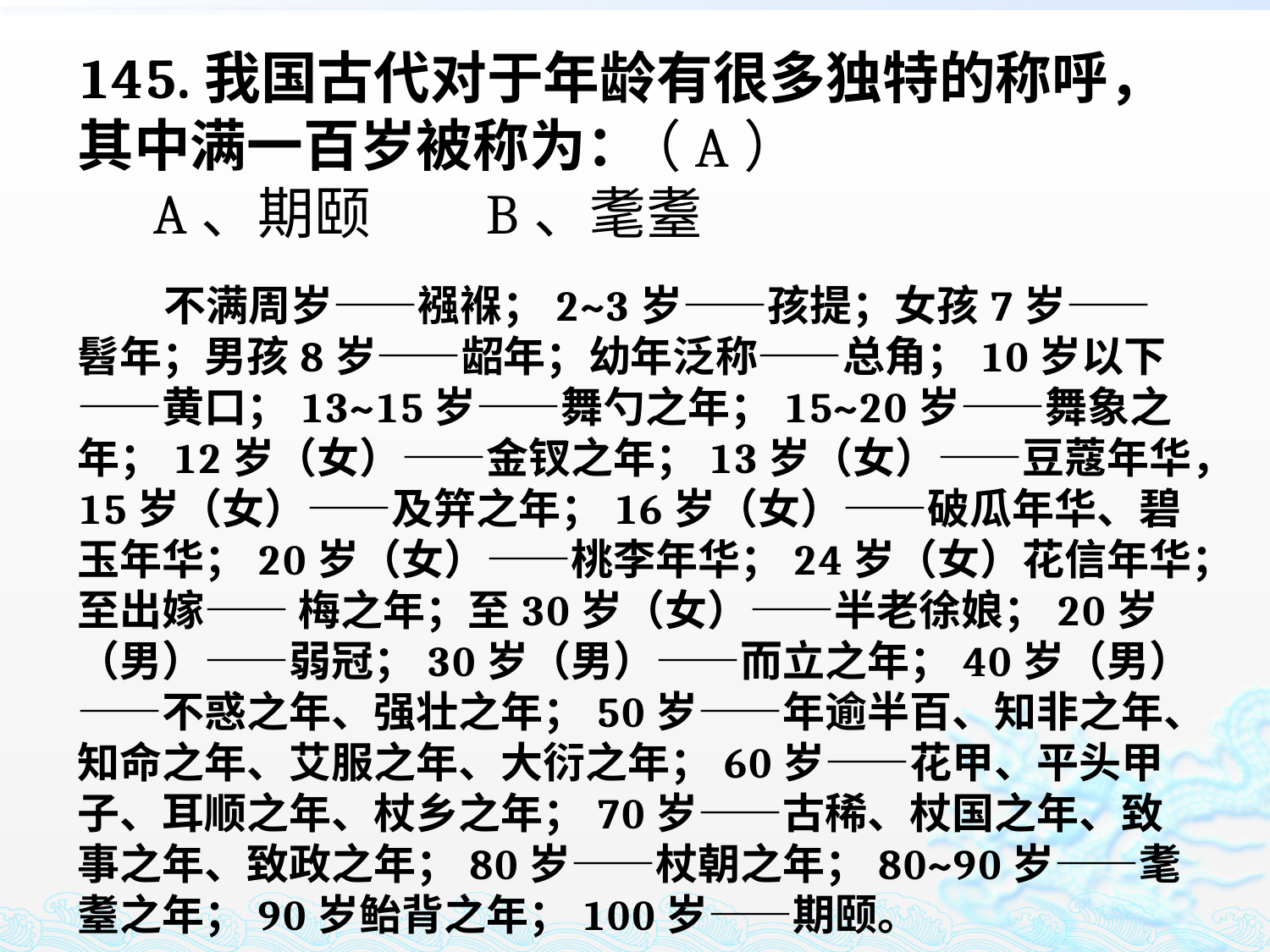

145.我国古代对于年龄有很多独特的称呼，其中满一百岁被称为：
      A、期颐        B、耄耋
（A）
        不满周岁——襁褓；2~3岁——孩提；女孩7岁——髫年；男孩8岁——龆年；幼年泛称——总角；10岁以下——黄口；13~15岁——舞勺之年；15~20岁——舞象之年；12岁（女）——金钗之年；13岁（女）——豆蔻年华，15岁（女）——及笄之年；16岁（女）——破瓜年华、碧玉年华；20岁（女）——桃李年华；24岁（女）花信年华；至出嫁—— 梅之年；至30岁（女）——半老徐娘；20岁（男）——弱冠；30岁（男）——而立之年；40岁（男）——不惑之年、强壮之年；50岁——年逾半百、知非之年、知命之年、艾服之年、大衍之年；60岁——花甲、平头甲子、耳顺之年、杖乡之年；70岁——古稀、杖国之年、致事之年、致政之年；80岁——杖朝之年；80~90岁——耄耋之年；90岁鲐背之年；100岁——期颐。